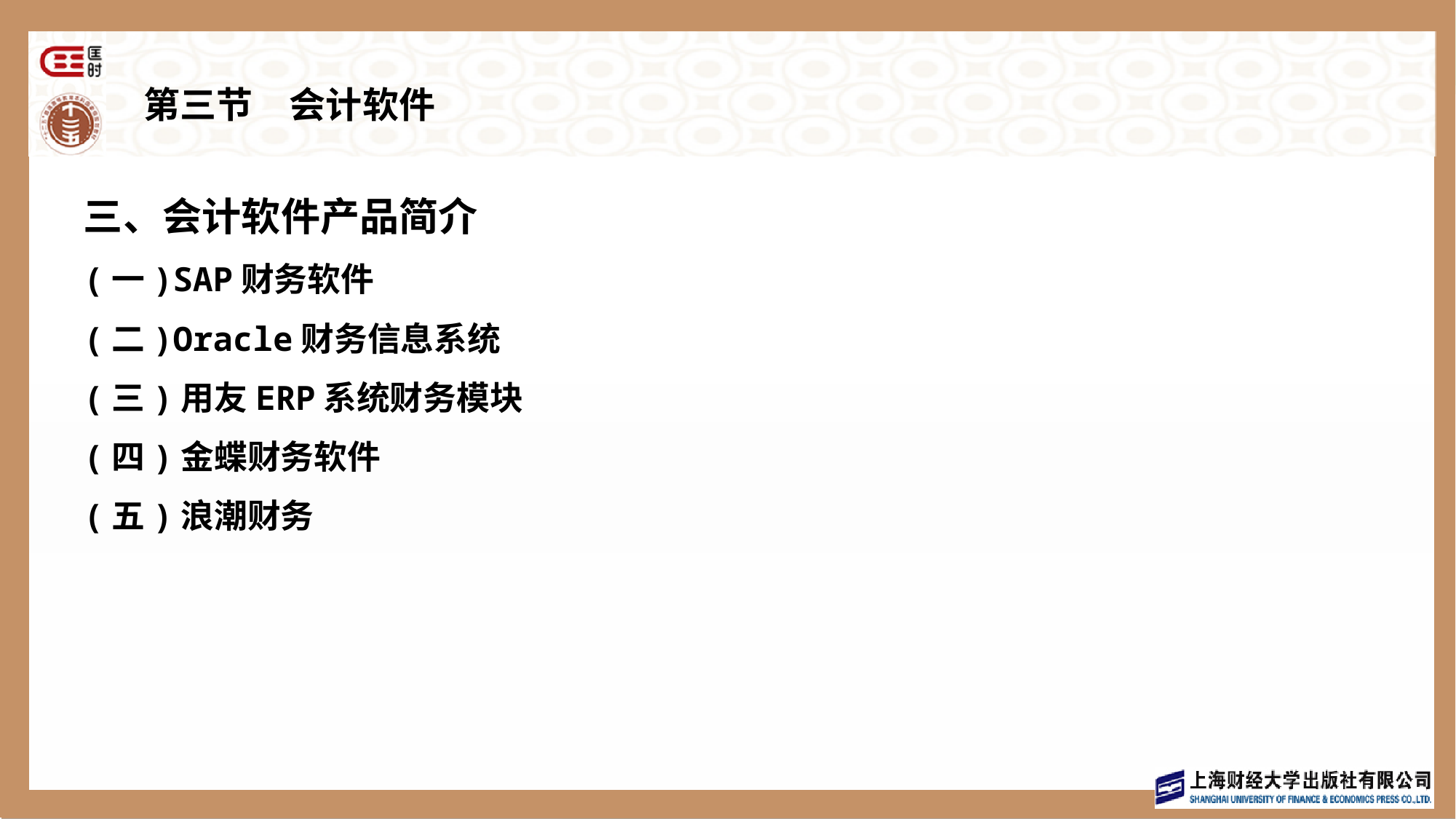

# 第三节　会计软件
三、会计软件产品简介
(一)SAP财务软件
(二)Oracle财务信息系统
(三)用友ERP系统财务模块
(四)金蝶财务软件
(五)浪潮财务